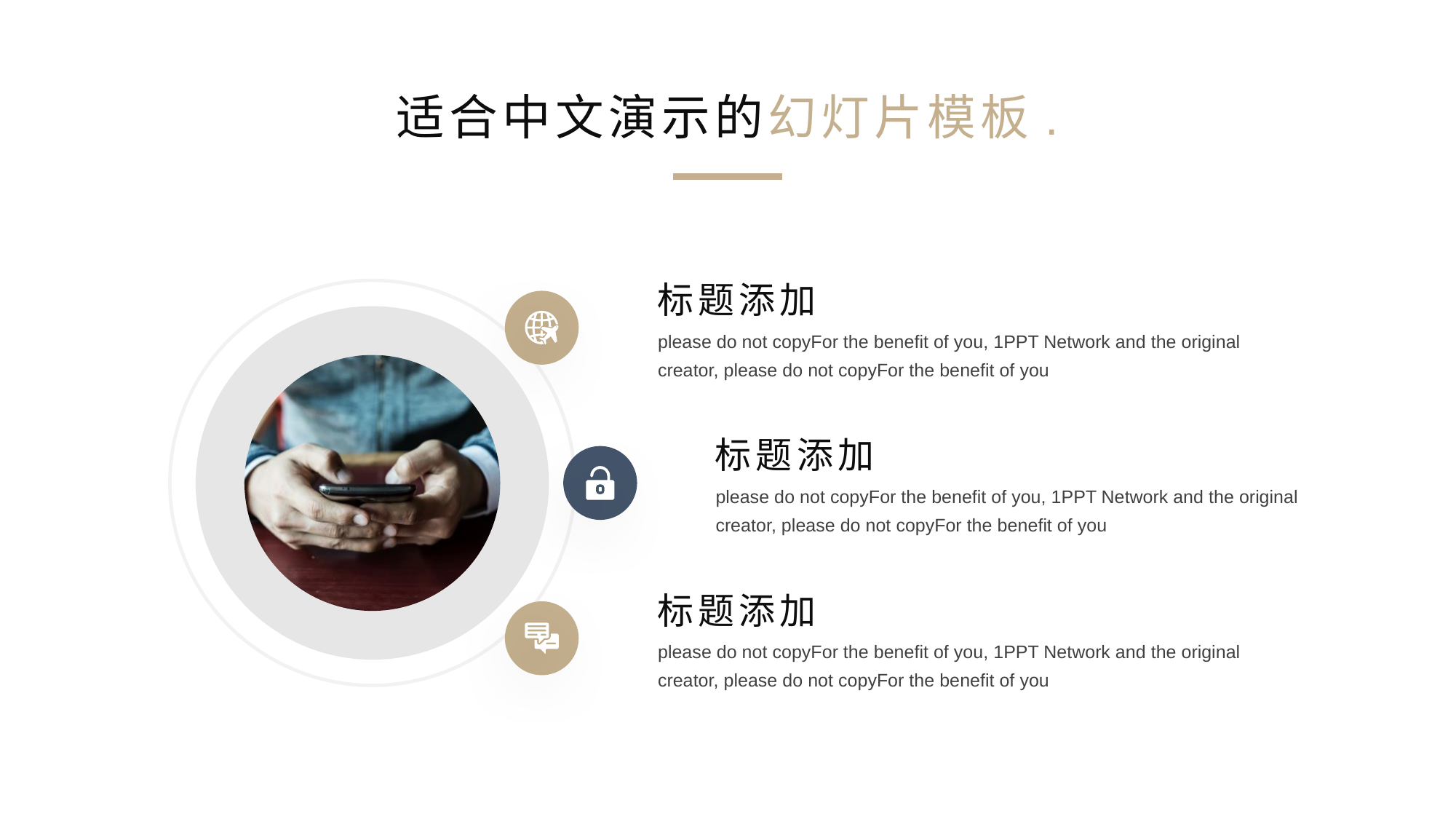

适合中文演示的幻灯片模板.
标题添加
please do not copyFor the benefit of you, 1PPT Network and the original creator, please do not copyFor the benefit of you

标题添加
please do not copyFor the benefit of you, 1PPT Network and the original creator, please do not copyFor the benefit of you

标题添加
please do not copyFor the benefit of you, 1PPT Network and the original creator, please do not copyFor the benefit of you